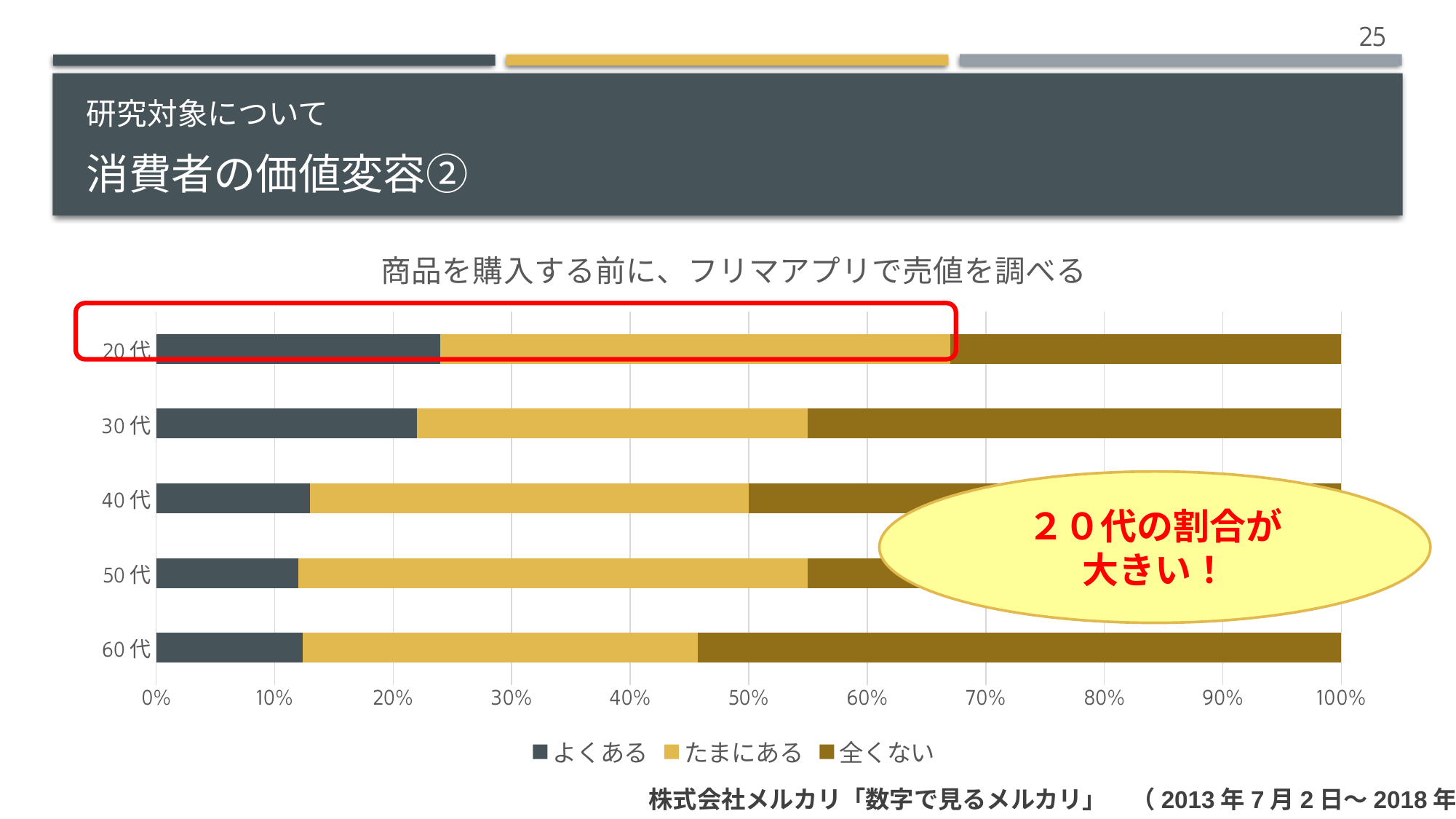

25
# 消費者の価値変容②
研究対象について

### Chart: 商品を購入する前に、フリマアプリで売値を調べる

| Category | よくある | たまにある | 全くない |
|---|---|---|---|
| 60代 | 13.0 | 35.0 | 57.0 |
| 50代 | 12.0 | 43.0 | 45.0 |
| 40代 | 13.0 | 37.0 | 50.0 |
| 30代 | 22.0 | 33.0 | 45.0 |
| 20代 | 24.0 | 43.0 | 33.0 |
２０代の割合が
大きい！
株式会社メルカリ「数字で見るメルカリ」　（2013年7月2日～2018年4月30日）